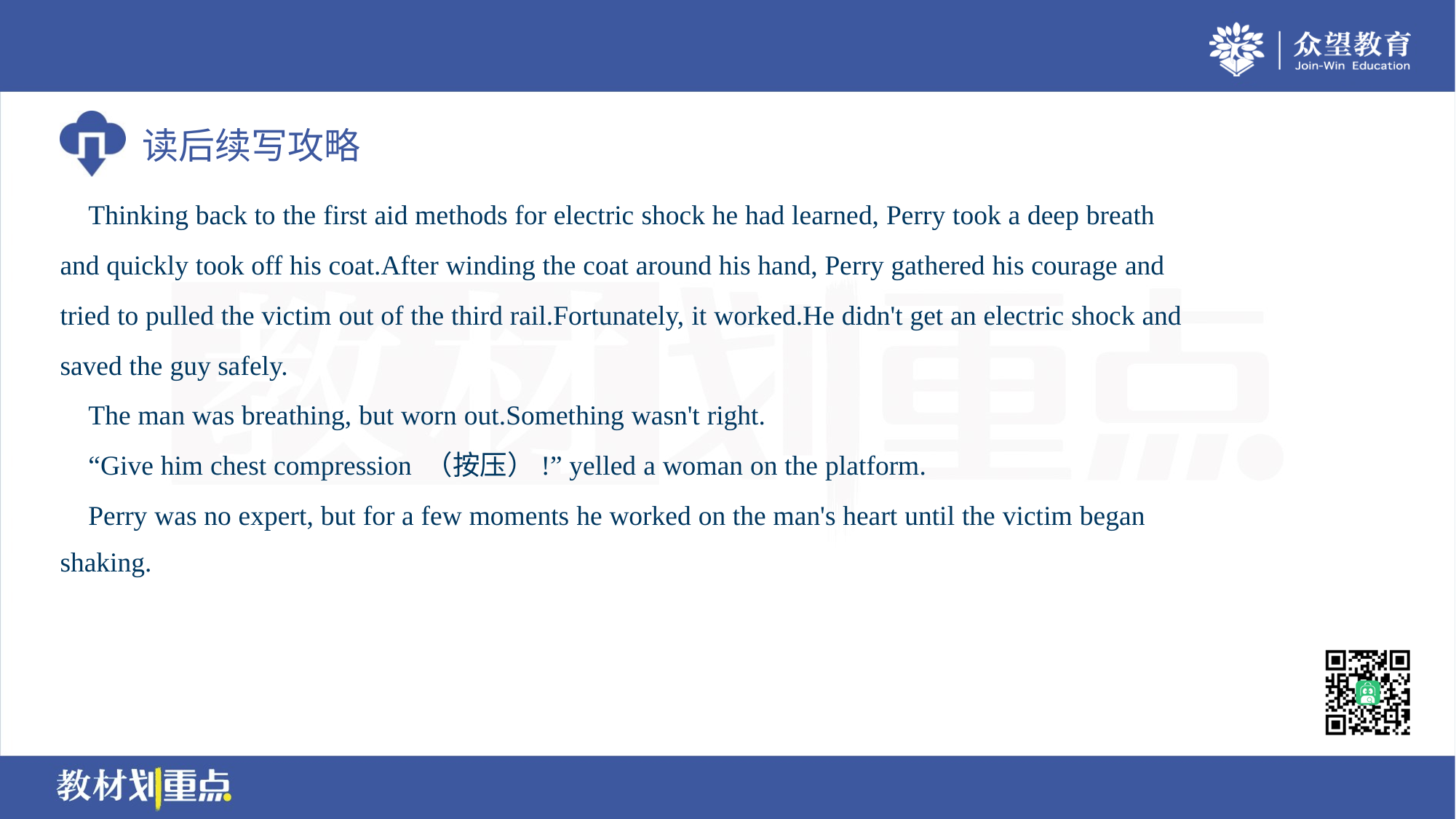

Thinking back to the first aid methods for electric shock he had learned, Perry took a deep breath
and quickly took off his coat.After winding the coat around his hand, Perry gathered his courage and
tried to pulled the victim out of the third rail.Fortunately, it worked.He didn't get an electric shock and
saved the guy safely.
    The man was breathing, but worn out.Something wasn't right.
    “Give him chest compression （按压）!” yelled a woman on the platform.
    Perry was no expert, but for a few moments he worked on the man's heart until the victim began
shaking.